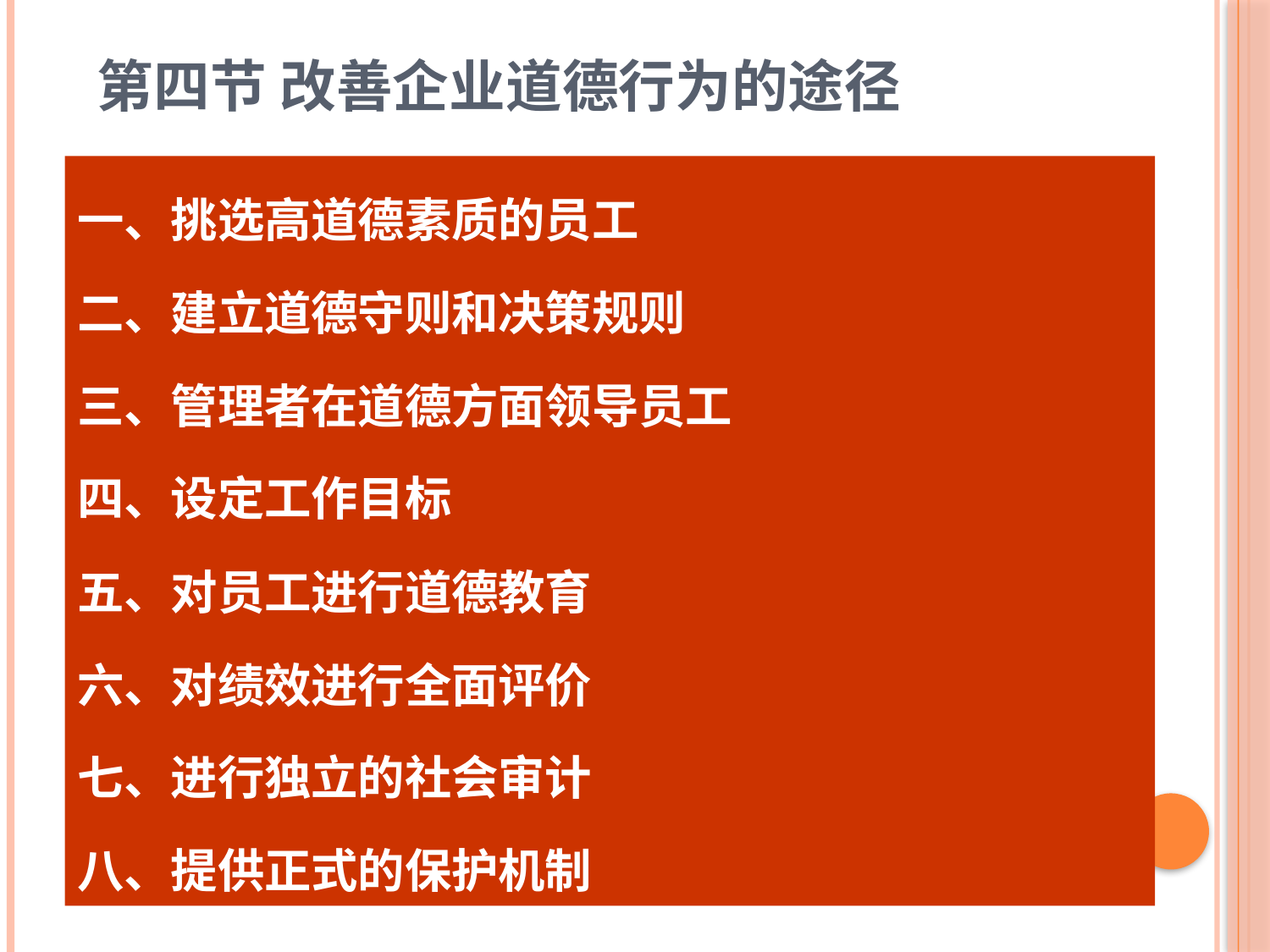

# 第四节 改善企业道德行为的途径
一、挑选高道德素质的员工
二、建立道德守则和决策规则
三、管理者在道德方面领导员工
四、设定工作目标
五、对员工进行道德教育
六、对绩效进行全面评价
七、进行独立的社会审计
八、提供正式的保护机制